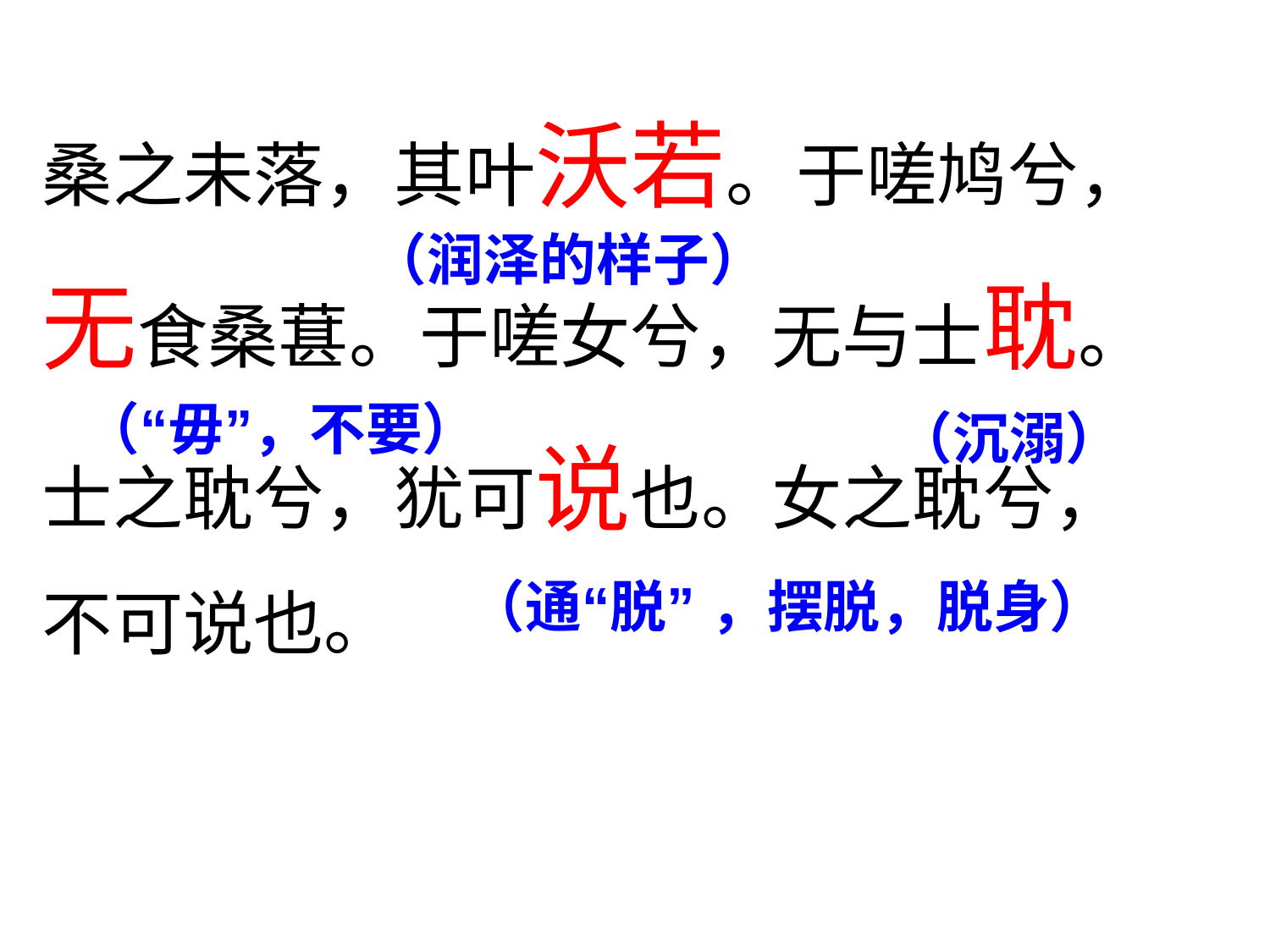

桑之未落，其叶沃若。于嗟鸠兮，
无食桑葚。于嗟女兮，无与士耽。
士之耽兮，犹可说也。女之耽兮，
不可说也。
（润泽的样子）
（“毋”，不要）
（沉溺）
（通“脱” ，摆脱，脱身）